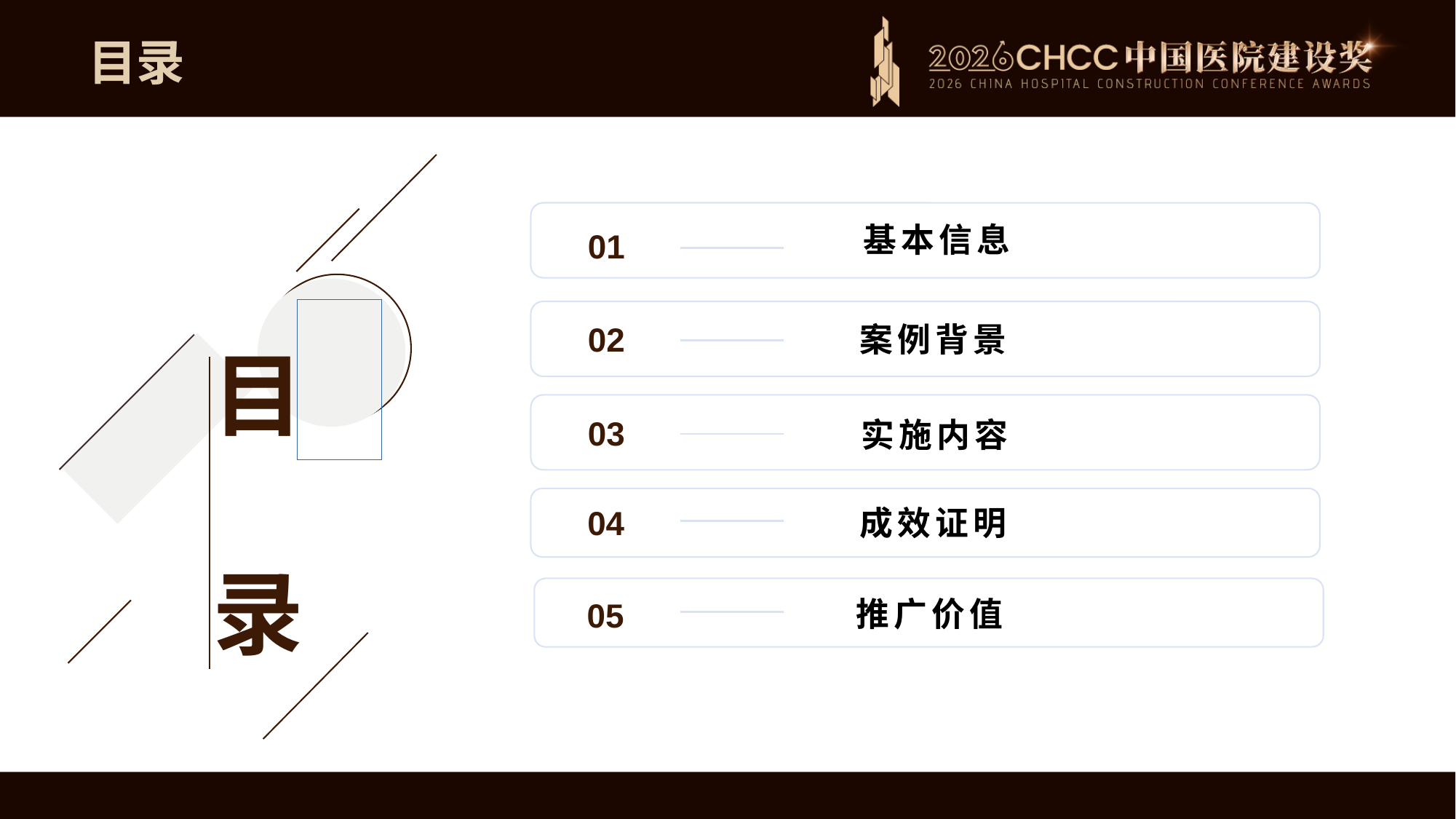

目录

目

录

01

基本信息
02

案例背景
03

实施内容
04

成效证明
05

推广价值